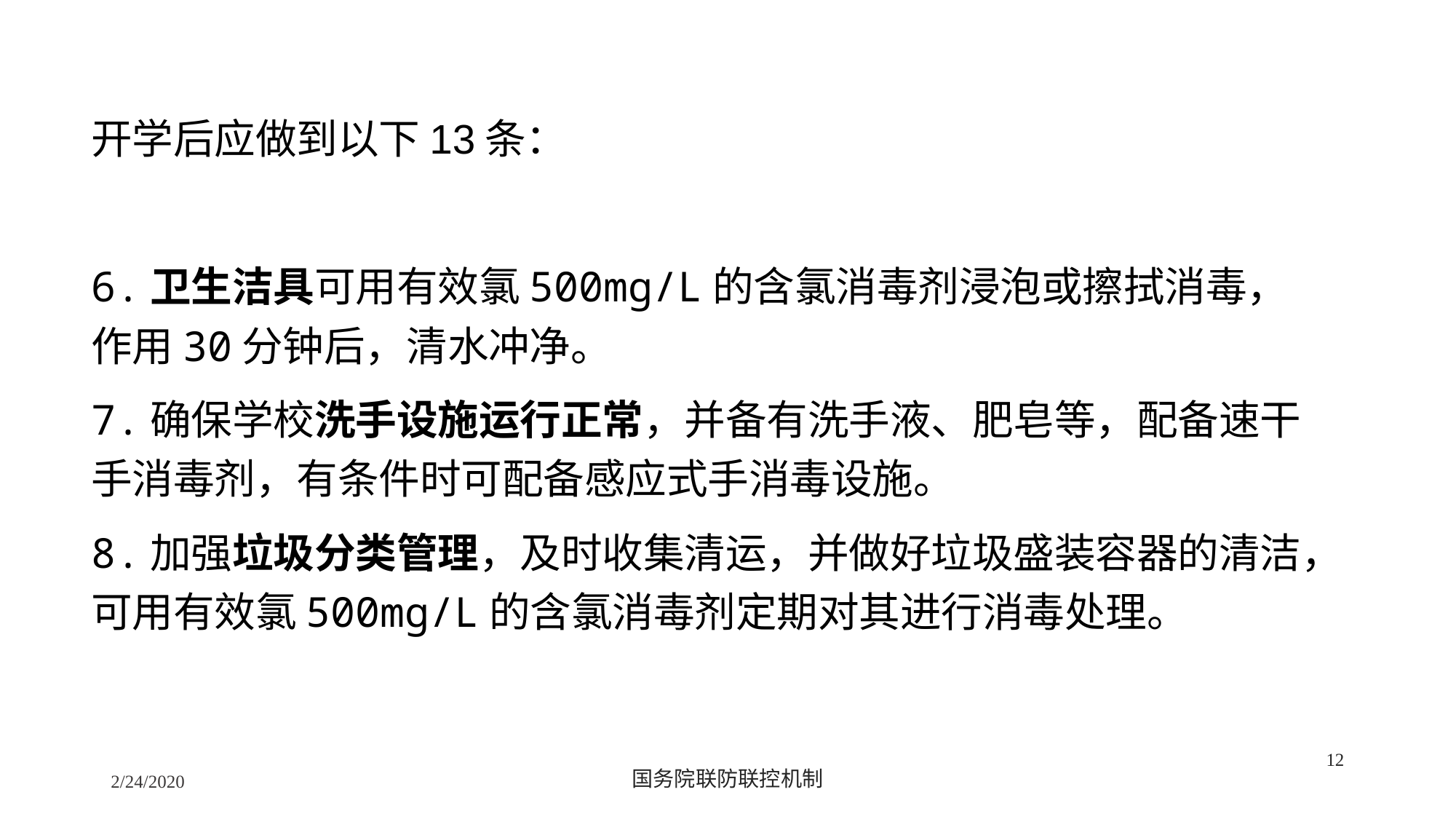

开学后应做到以下13条：

6.卫生洁具可用有效氯500mg/L的含氯消毒剂浸泡或擦拭消毒，作用30分钟后，清水冲净。
7.确保学校洗手设施运行正常，并备有洗手液、肥皂等，配备速干手消毒剂，有条件时可配备感应式手消毒设施。
8.加强垃圾分类管理，及时收集清运，并做好垃圾盛装容器的清洁，可用有效氯500mg/L的含氯消毒剂定期对其进行消毒处理。

12
2/24/2020
国务院联防联控机制